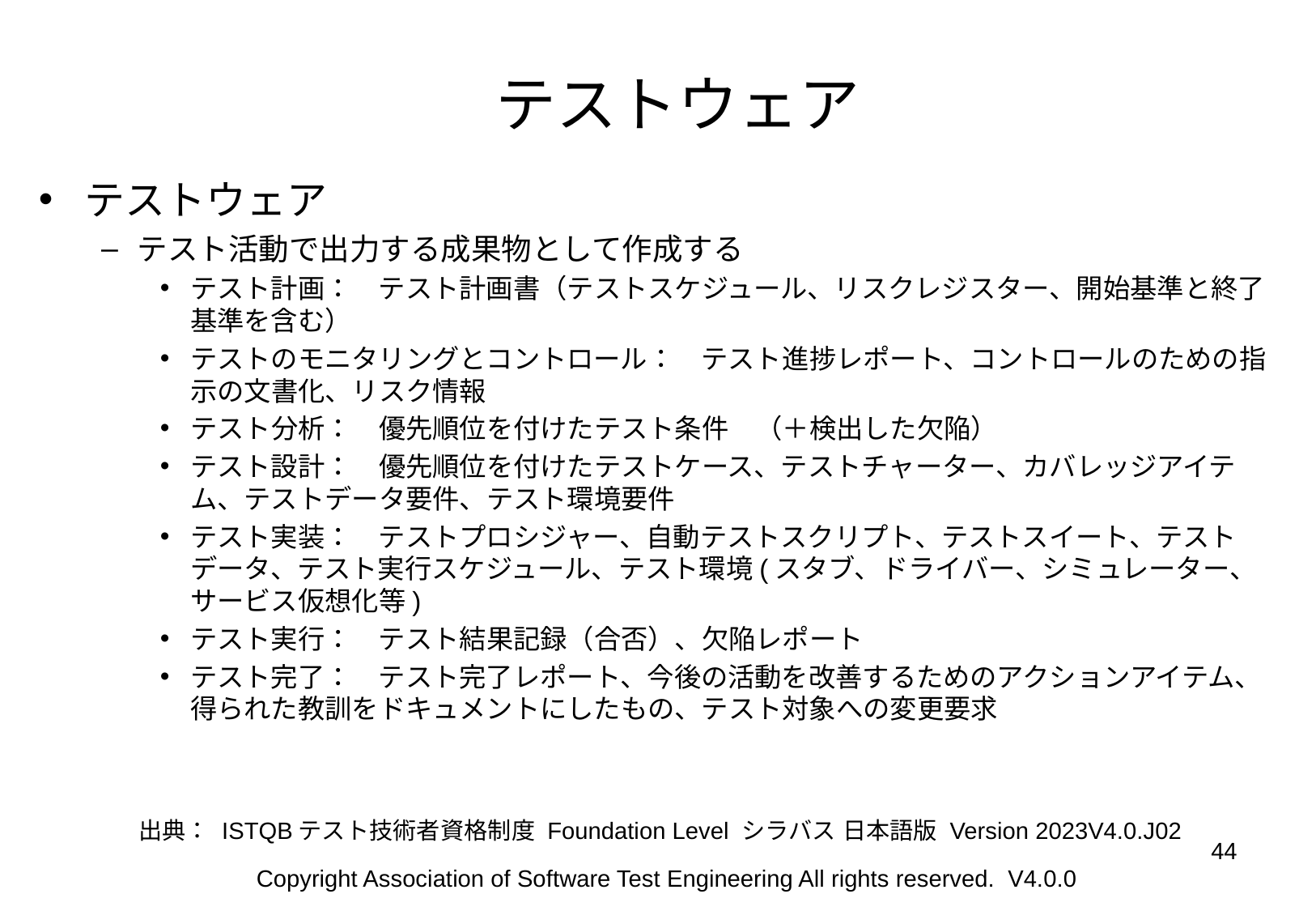

# テストウェア
テストウェア
テスト活動で出力する成果物として作成する
テスト計画：　テスト計画書（テストスケジュール、リスクレジスター、開始基準と終了基準を含む）
テストのモニタリングとコントロール：　テスト進捗レポート、コントロールのための指示の文書化、リスク情報
テスト分析：　優先順位を付けたテスト条件　（＋検出した欠陥）
テスト設計：　優先順位を付けたテストケース、テストチャーター、カバレッジアイテム、テストデータ要件、テスト環境要件
テスト実装：　テストプロシジャー、自動テストスクリプト、テストスイート、テストデータ、テスト実行スケジュール、テスト環境(スタブ、ドライバー、シミュレーター、サービス仮想化等)
テスト実行：　テスト結果記録（合否）、欠陥レポート
テスト完了：　テスト完了レポート、今後の活動を改善するためのアクションアイテム、得られた教訓をドキュメントにしたもの、テスト対象への変更要求
出典： ISTQBテスト技術者資格制度 Foundation Level シラバス 日本語版 Version 2023V4.0.J02
44
Copyright Association of Software Test Engineering All rights reserved.  V4.0.0